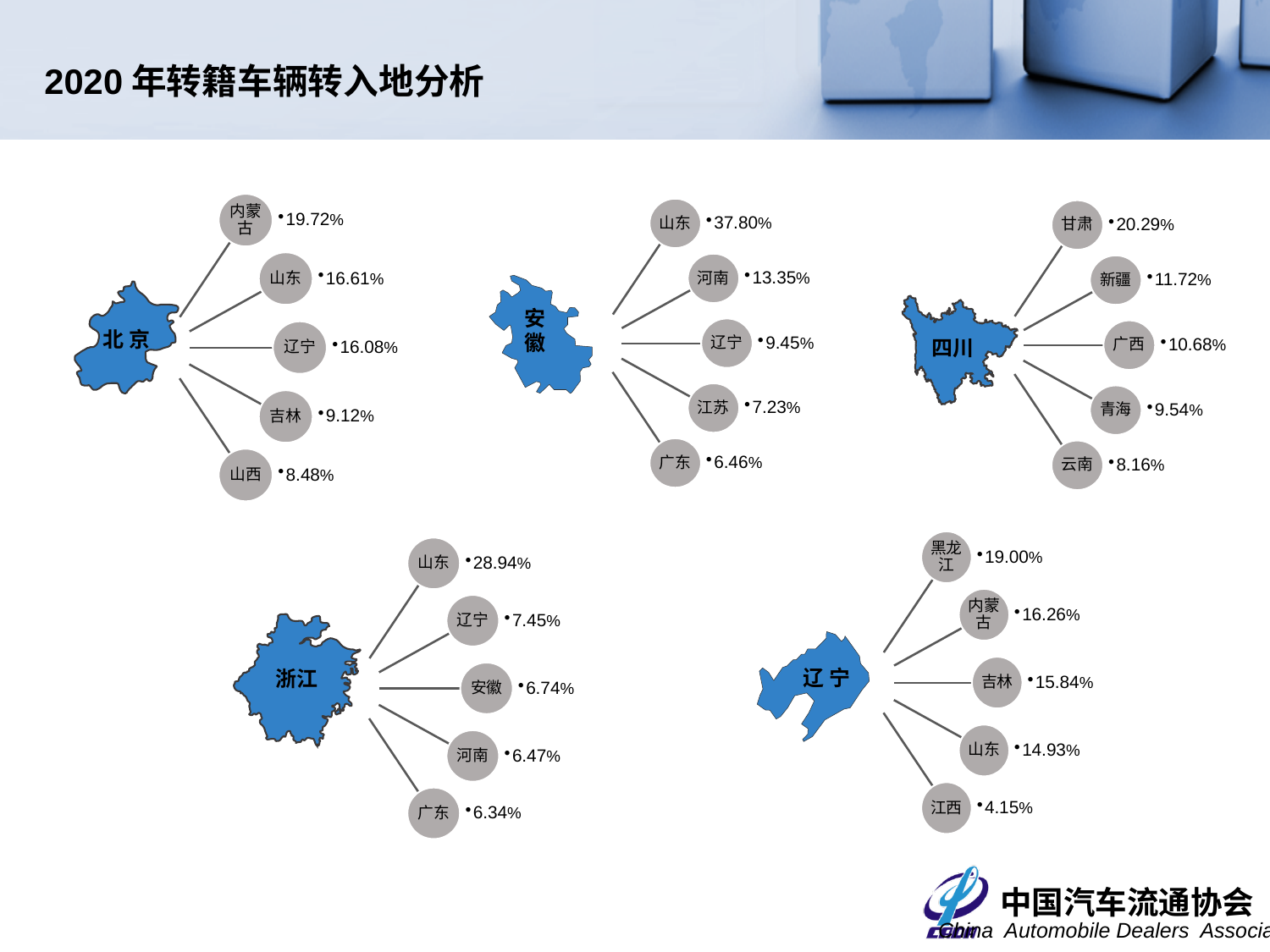

2020年转籍车辆转入地分析
内蒙古
19.72%
山东
16.61%

辽宁
16.08%

吉林
9.12%

山西
8.48%

北 京
山东
37.80%
河南
13.35%

辽宁
9.45%

江苏
7.23%

广东
6.46%

安徽
甘肃
20.29%
新疆
11.72%

广西
10.68%

青海
9.54%

云南
8.16%

四川
黑龙江
19.00%
内蒙古
16.26%

吉林
15.84%

山东
14.93%

江西
4.15%

辽 宁
山东
28.94%
辽宁
7.45%

安徽
6.74%

河南
6.47%

广东
6.34%

浙江